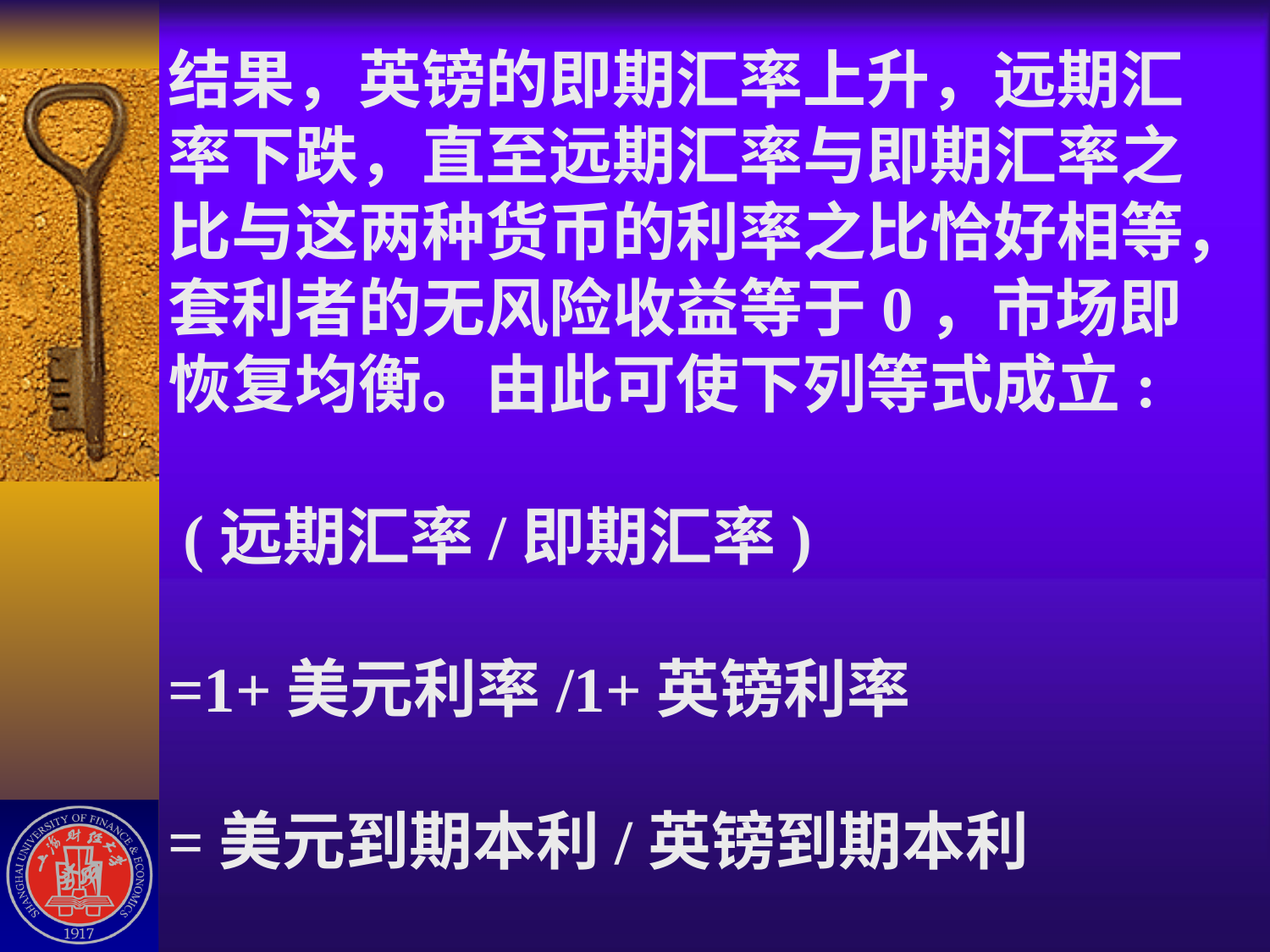

# 结果，英镑的即期汇率上升，远期汇率下跌，直至远期汇率与即期汇率之比与这两种货币的利率之比恰好相等，套利者的无风险收益等于0，市场即恢复均衡。由此可使下列等式成立: (远期汇率/即期汇率) =1+美元利率/1+英镑利率 =美元到期本利/英镑到期本利